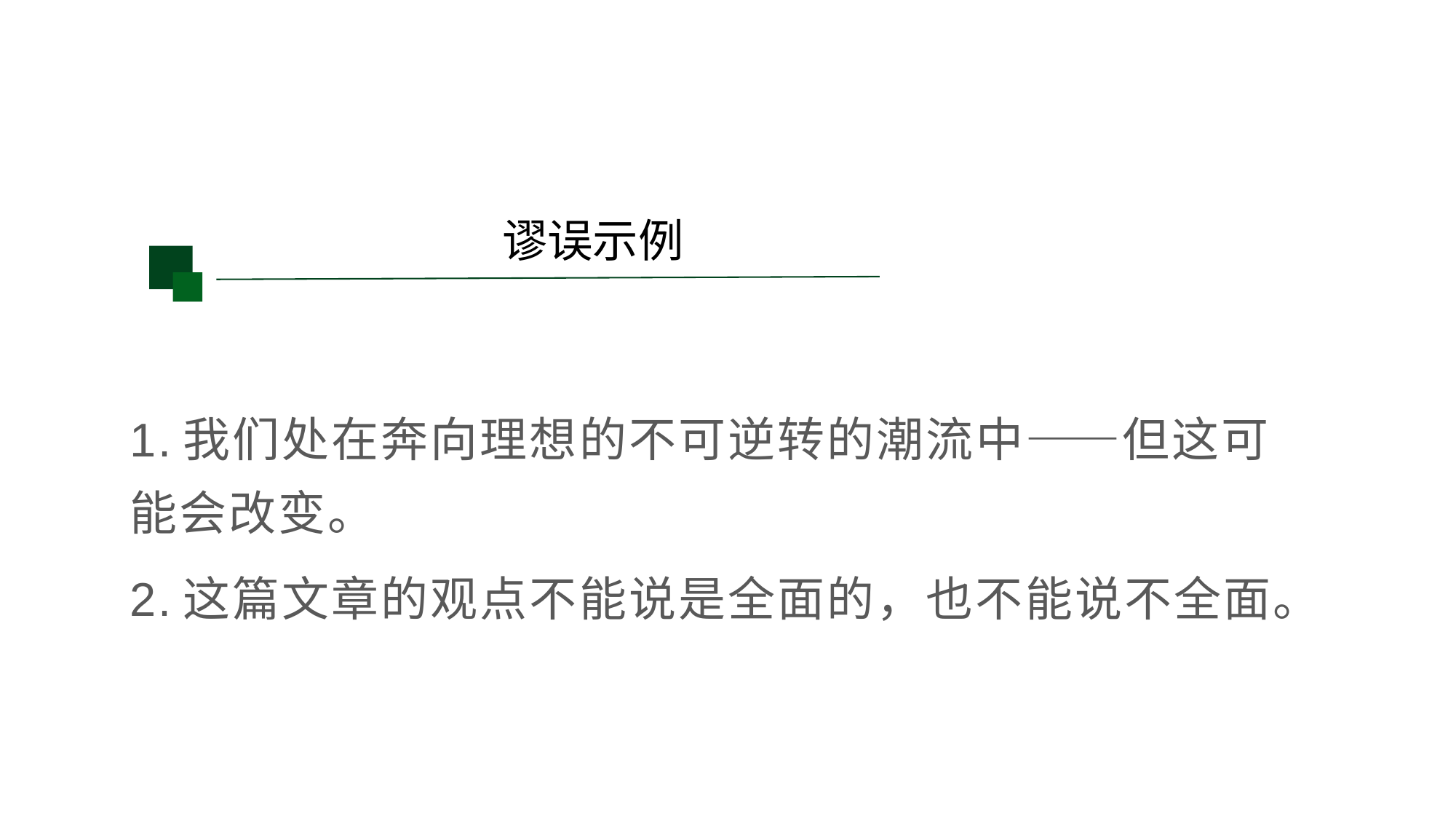

谬误示例

1.我们处在奔向理想的不可逆转的潮流中——但这可能会改变。
2.这篇文章的观点不能说是全面的，也不能说不全面。